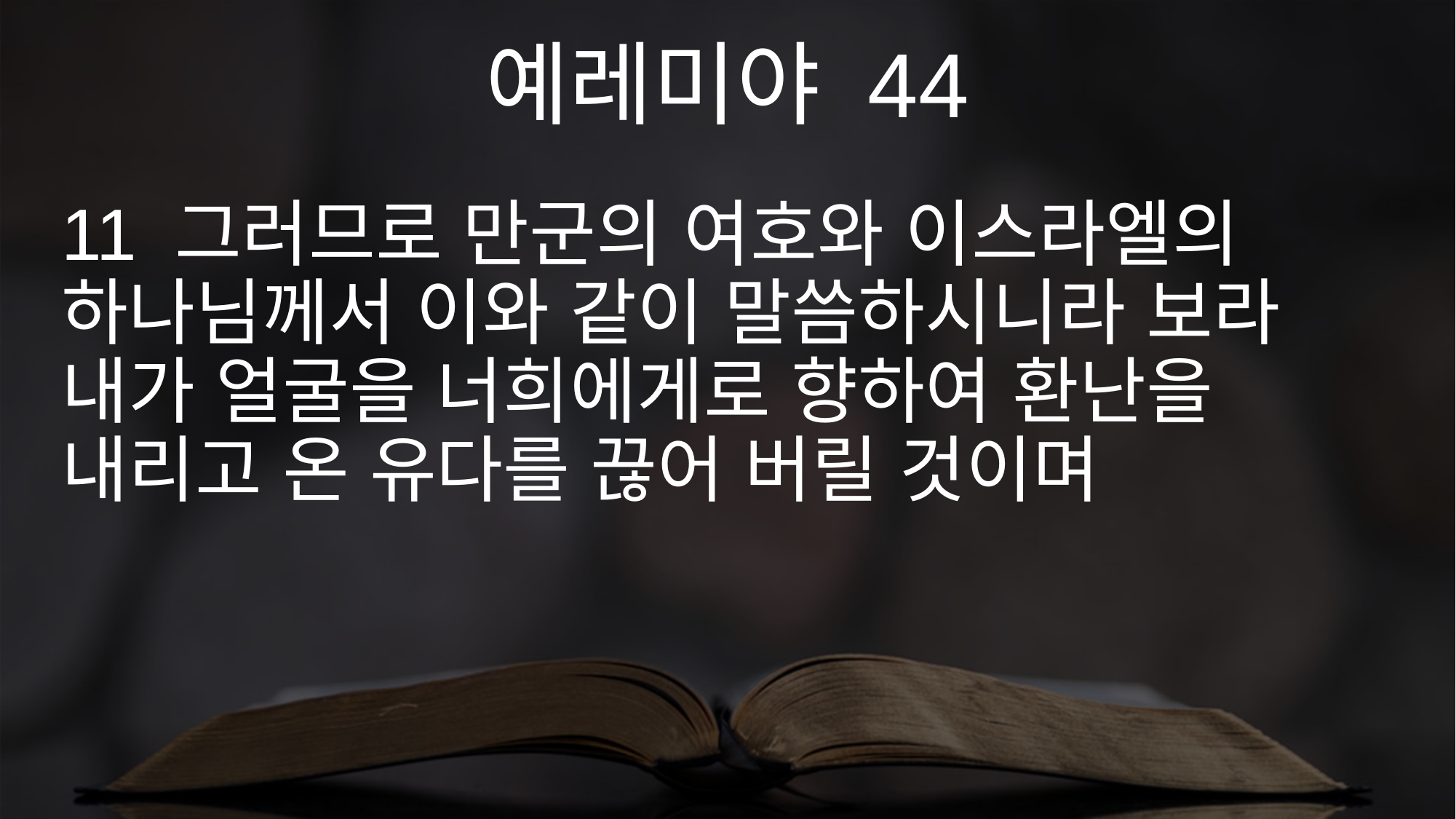

예레미야 44
11 그러므로 만군의 여호와 이스라엘의 하나님께서 이와 같이 말씀하시니라 보라 내가 얼굴을 너희에게로 향하여 환난을 내리고 온 유다를 끊어 버릴 것이며